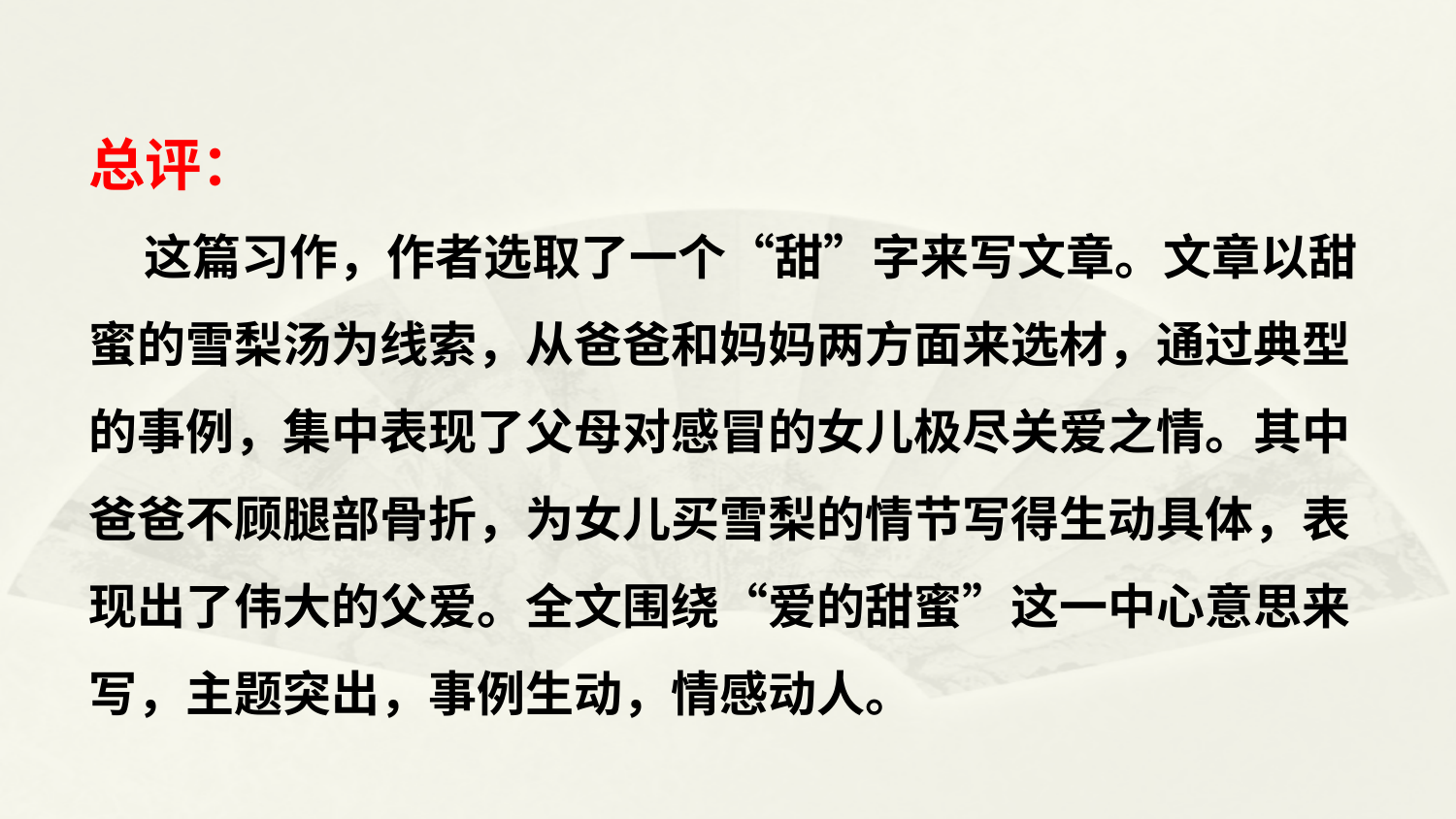

总评：
    这篇习作，作者选取了一个“甜”字来写文章。文章以甜蜜的雪梨汤为线索，从爸爸和妈妈两方面来选材，通过典型的事例，集中表现了父母对感冒的女儿极尽关爱之情。其中爸爸不顾腿部骨折，为女儿买雪梨的情节写得生动具体，表现出了伟大的父爱。全文围绕“爱的甜蜜”这一中心意思来写，主题突出，事例生动，情感动人。